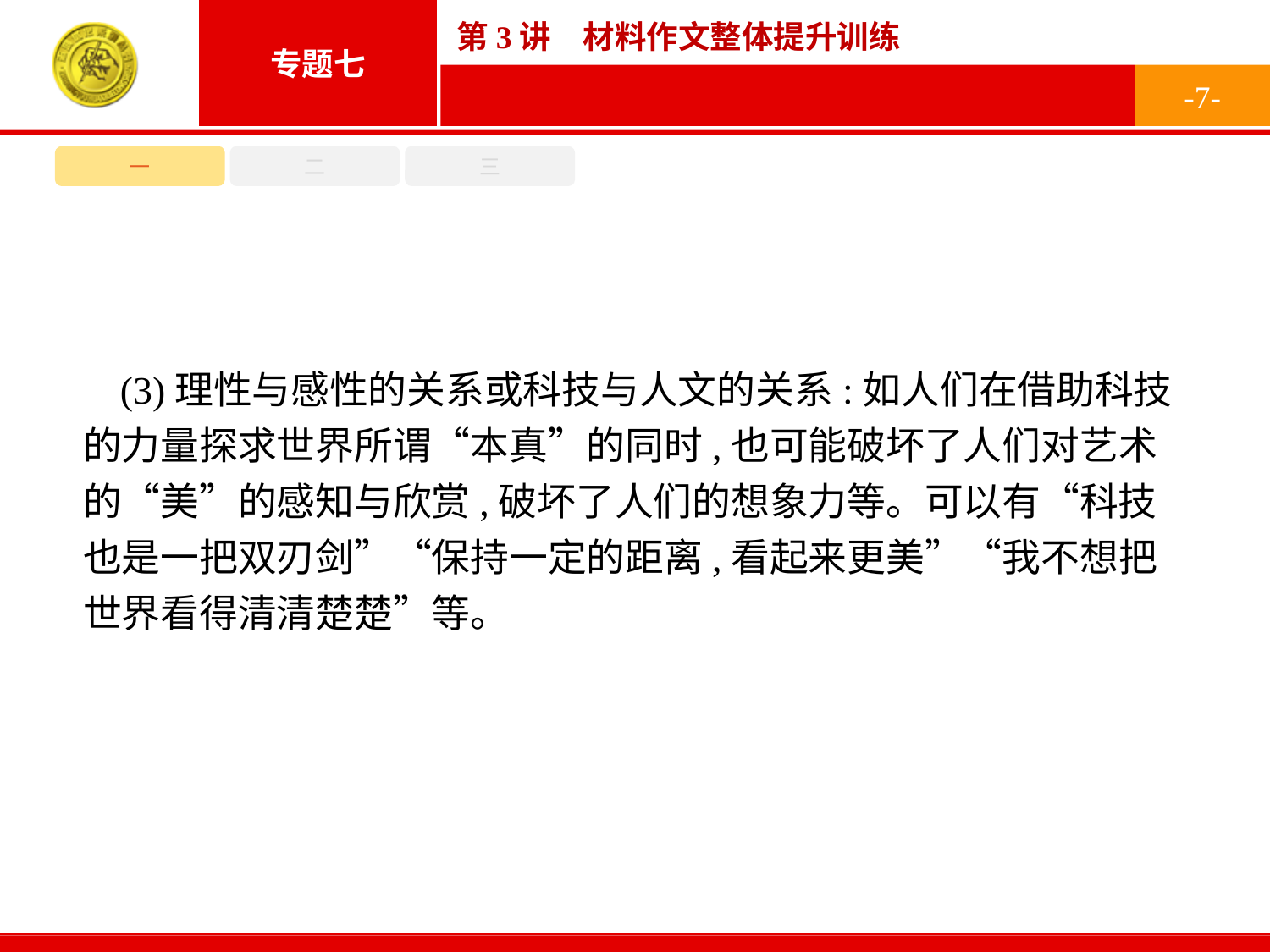

-7-
一
二
三
(3)理性与感性的关系或科技与人文的关系:如人们在借助科技的力量探求世界所谓“本真”的同时,也可能破坏了人们对艺术的“美”的感知与欣赏,破坏了人们的想象力等。可以有“科技也是一把双刃剑”“保持一定的距离,看起来更美”“我不想把世界看得清清楚楚”等。